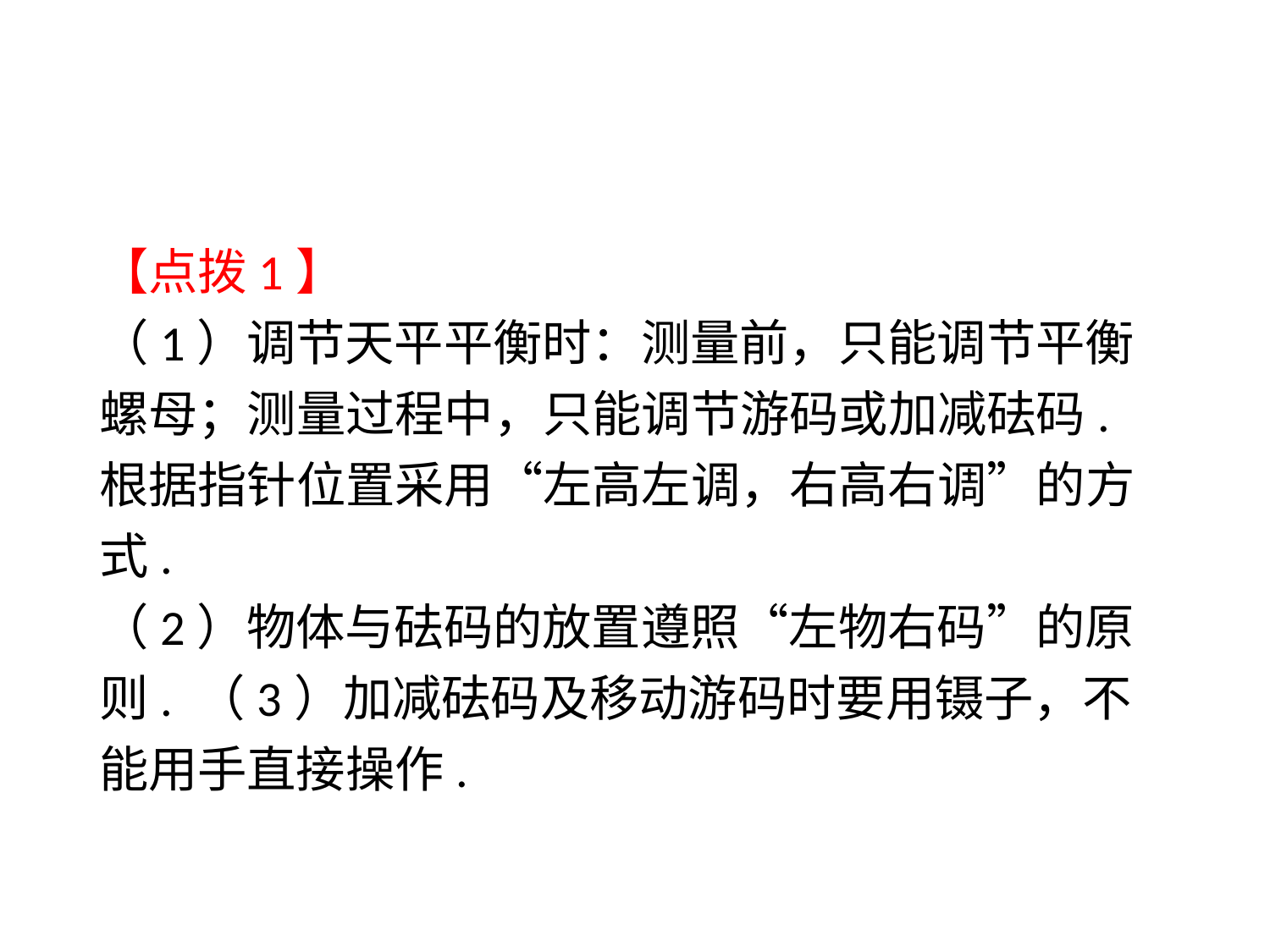

【点拨1】
（1）调节天平平衡时：测量前，只能调节平衡螺母；测量过程中，只能调节游码或加减砝码. 根据指针位置采用“左高左调，右高右调”的方式.
（2）物体与砝码的放置遵照“左物右码”的原则. （3）加减砝码及移动游码时要用镊子，不能用手直接操作.